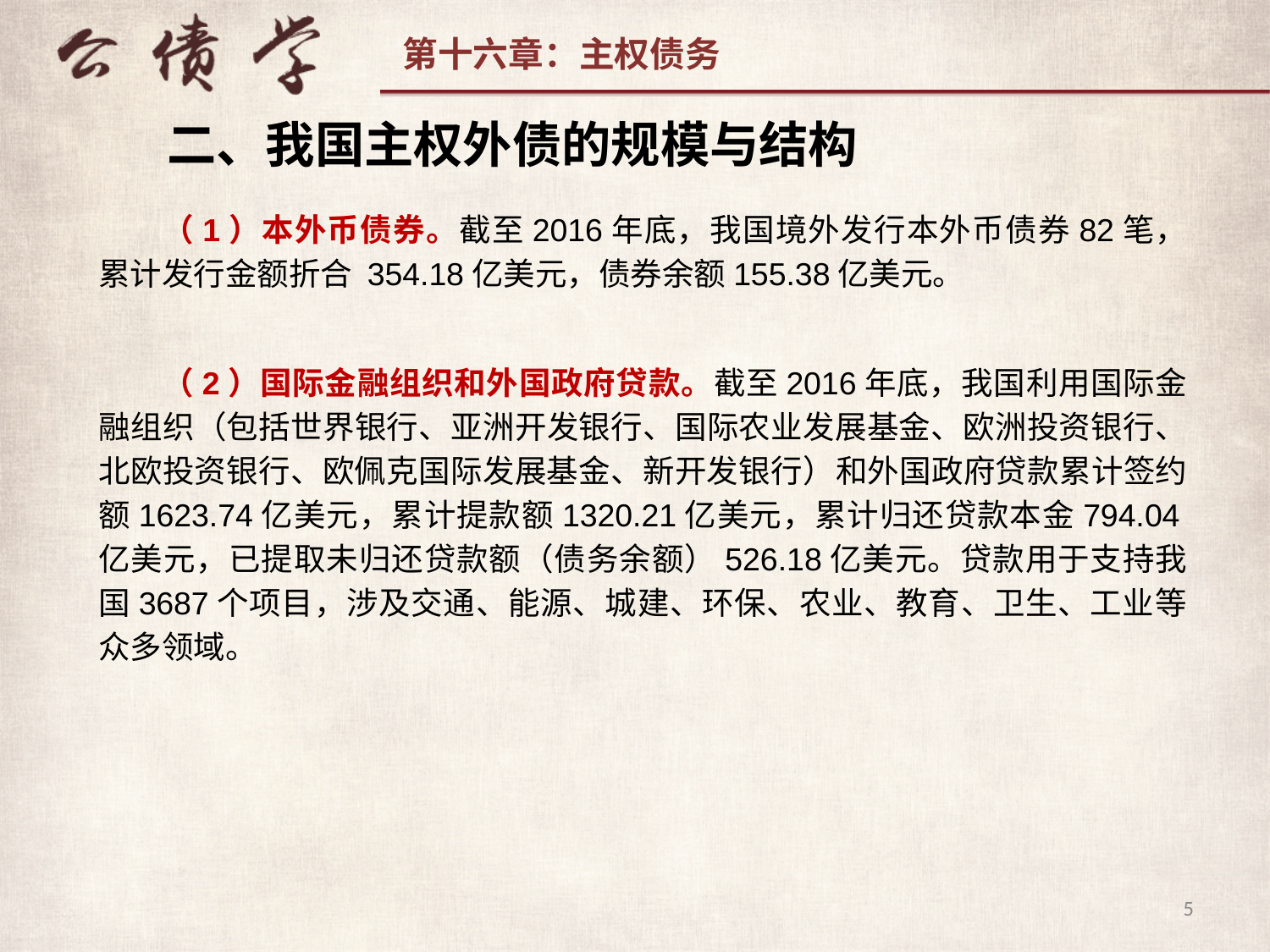

二、我国主权外债的规模与结构
（1）本外币债券。截至2016年底，我国境外发行本外币债券82笔，累计发行金额折合 354.18亿美元，债券余额155.38亿美元。

（2）国际金融组织和外国政府贷款。截至2016年底，我国利用国际金融组织（包括世界银行、亚洲开发银行、国际农业发展基金、欧洲投资银行、北欧投资银行、欧佩克国际发展基金、新开发银行）和外国政府贷款累计签约额1623.74亿美元，累计提款额1320.21亿美元，累计归还贷款本金794.04亿美元，已提取未归还贷款额（债务余额）526.18亿美元。贷款用于支持我国3687个项目，涉及交通、能源、城建、环保、农业、教育、卫生、工业等众多领域。
5